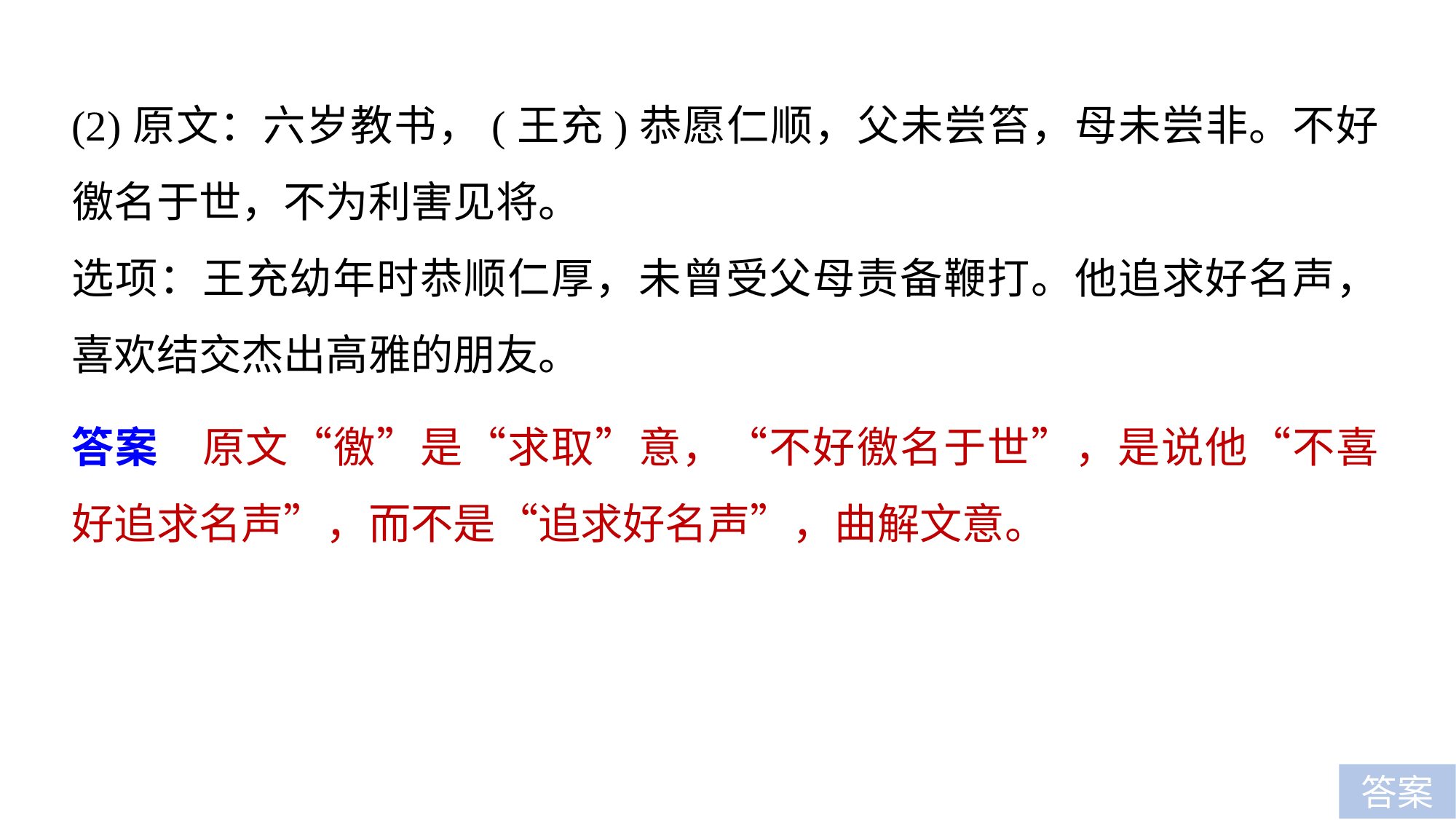

(2)原文：六岁教书，(王充)恭愿仁顺，父未尝笞，母未尝非。不好徼名于世，不为利害见将。
选项：王充幼年时恭顺仁厚，未曾受父母责备鞭打。他追求好名声，喜欢结交杰出高雅的朋友。
答案　原文“徼”是“求取”意，“不好徼名于世”，是说他“不喜好追求名声”，而不是“追求好名声”，曲解文意。
答案